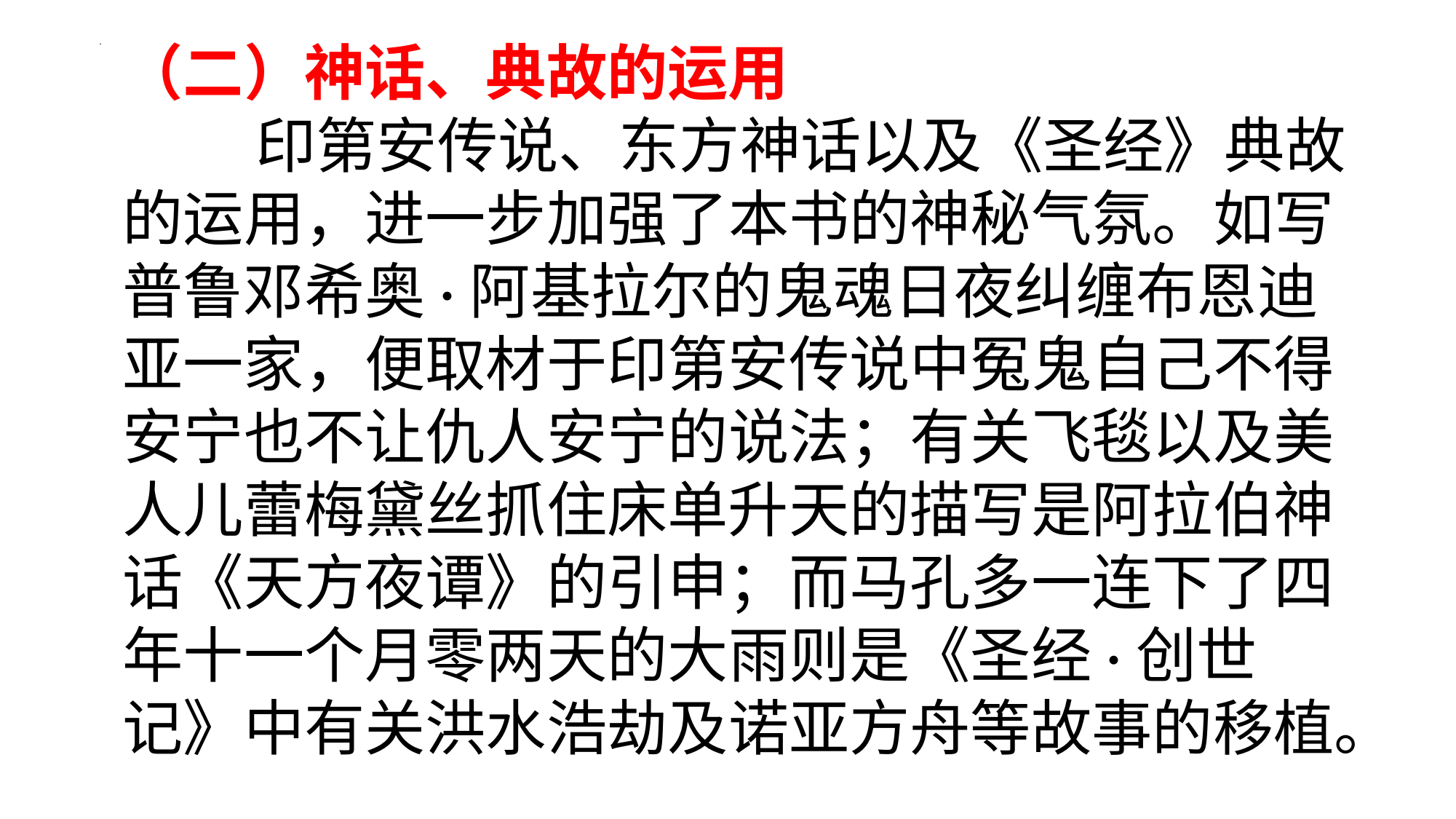

（二）神话、典故的运用
       印第安传说、东方神话以及《圣经》典故的运用，进一步加强了本书的神秘气氛。如写普鲁邓希奥·阿基拉尔的鬼魂日夜纠缠布恩迪亚一家，便取材于印第安传说中冤鬼自己不得安宁也不让仇人安宁的说法；有关飞毯以及美人儿蕾梅黛丝抓住床单升天的描写是阿拉伯神话《天方夜谭》的引申；而马孔多一连下了四年十一个月零两天的大雨则是《圣经·创世记》中有关洪水浩劫及诺亚方舟等故事的移植。